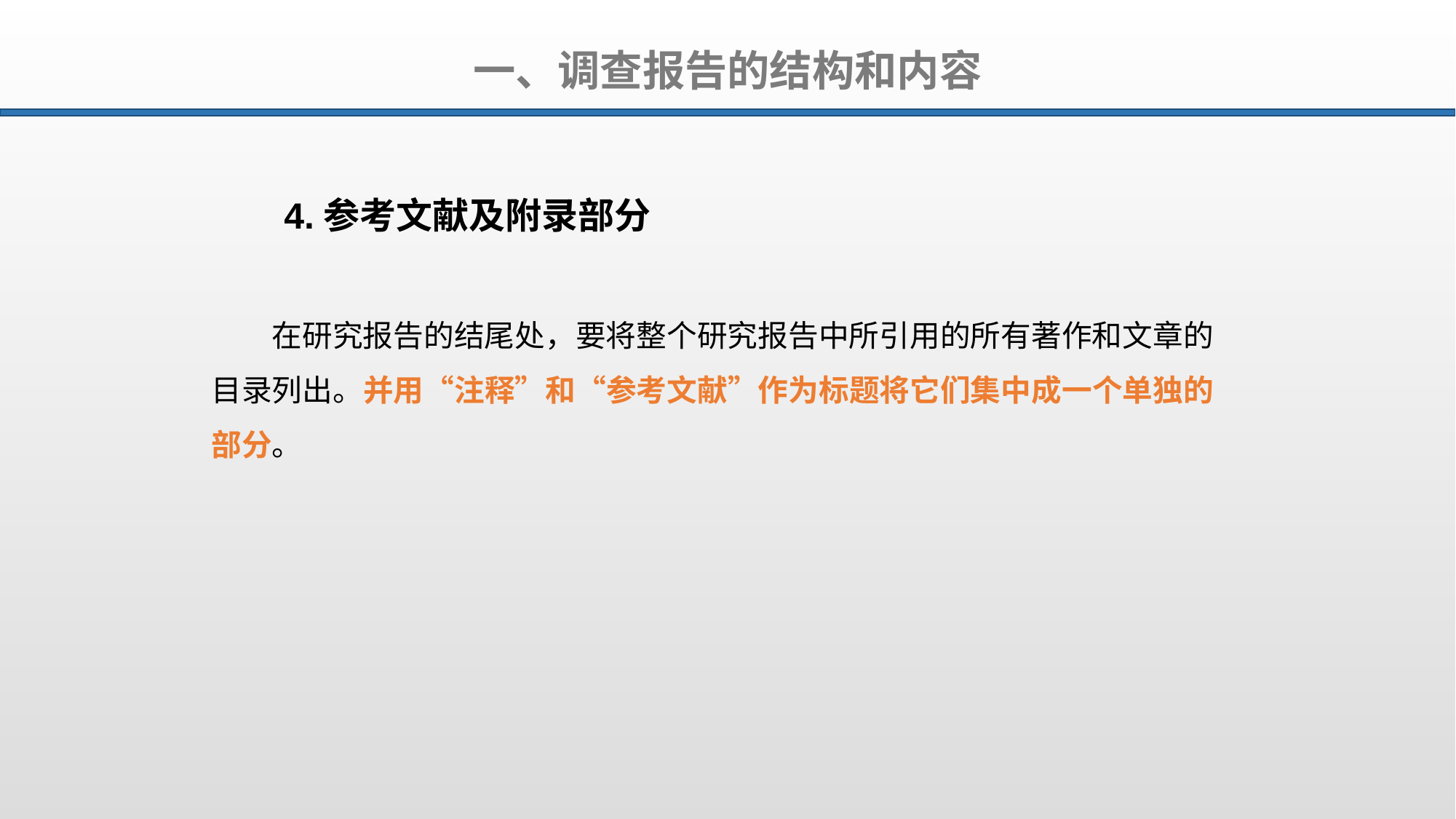

一、调查报告的结构和内容

4.参考文献及附录部分
在研究报告的结尾处，要将整个研究报告中所引用的所有著作和文章的目录列出。并用“注释”和“参考文献”作为标题将它们集中成一个单独的部分。